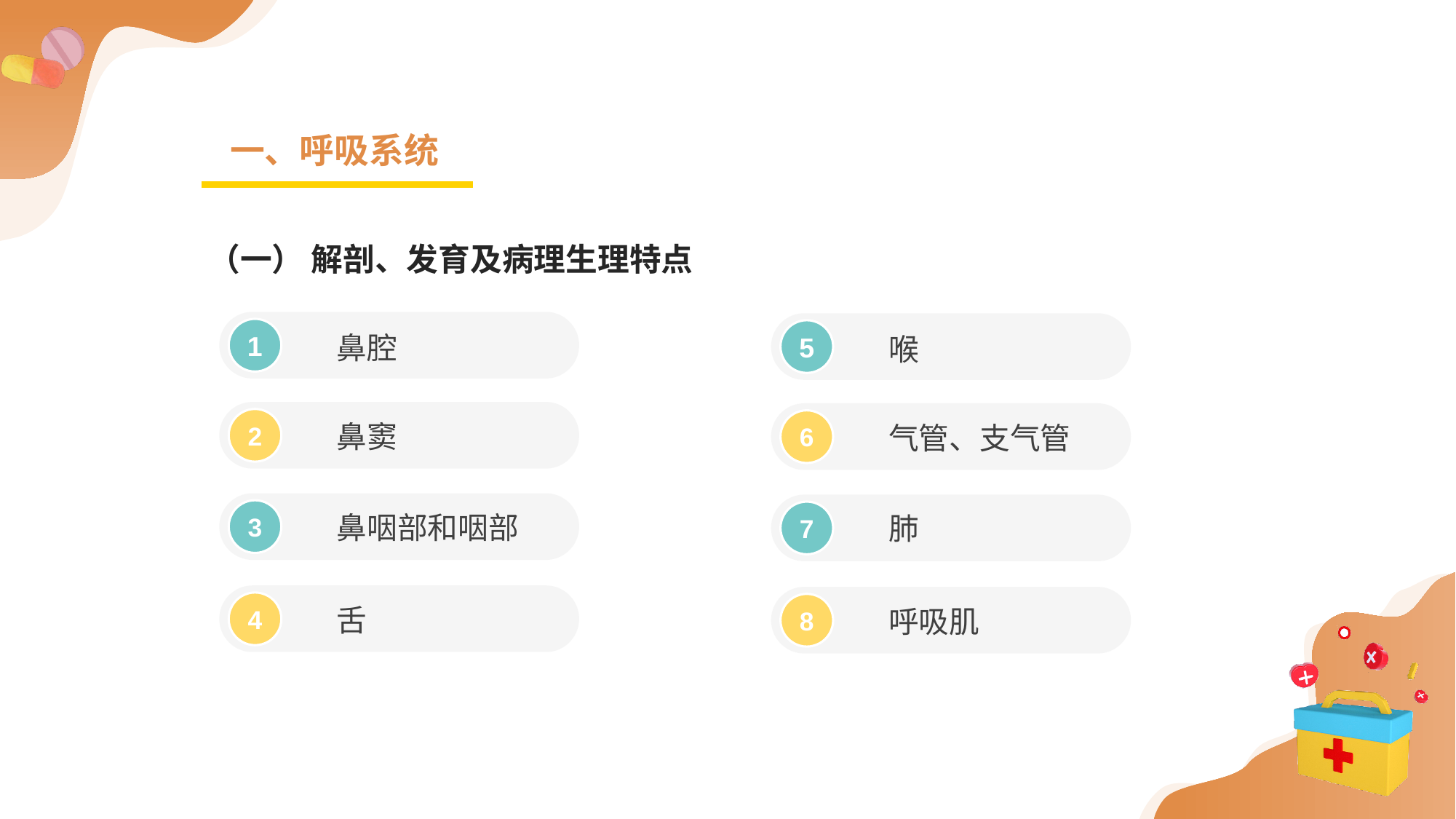

一、呼吸系统
（一） 解剖、发育及病理生理特点
鼻腔
喉

1
5
鼻窦
气管、支气管

2
6
鼻咽部和咽部
肺

3
7
舌
呼吸肌

4
8